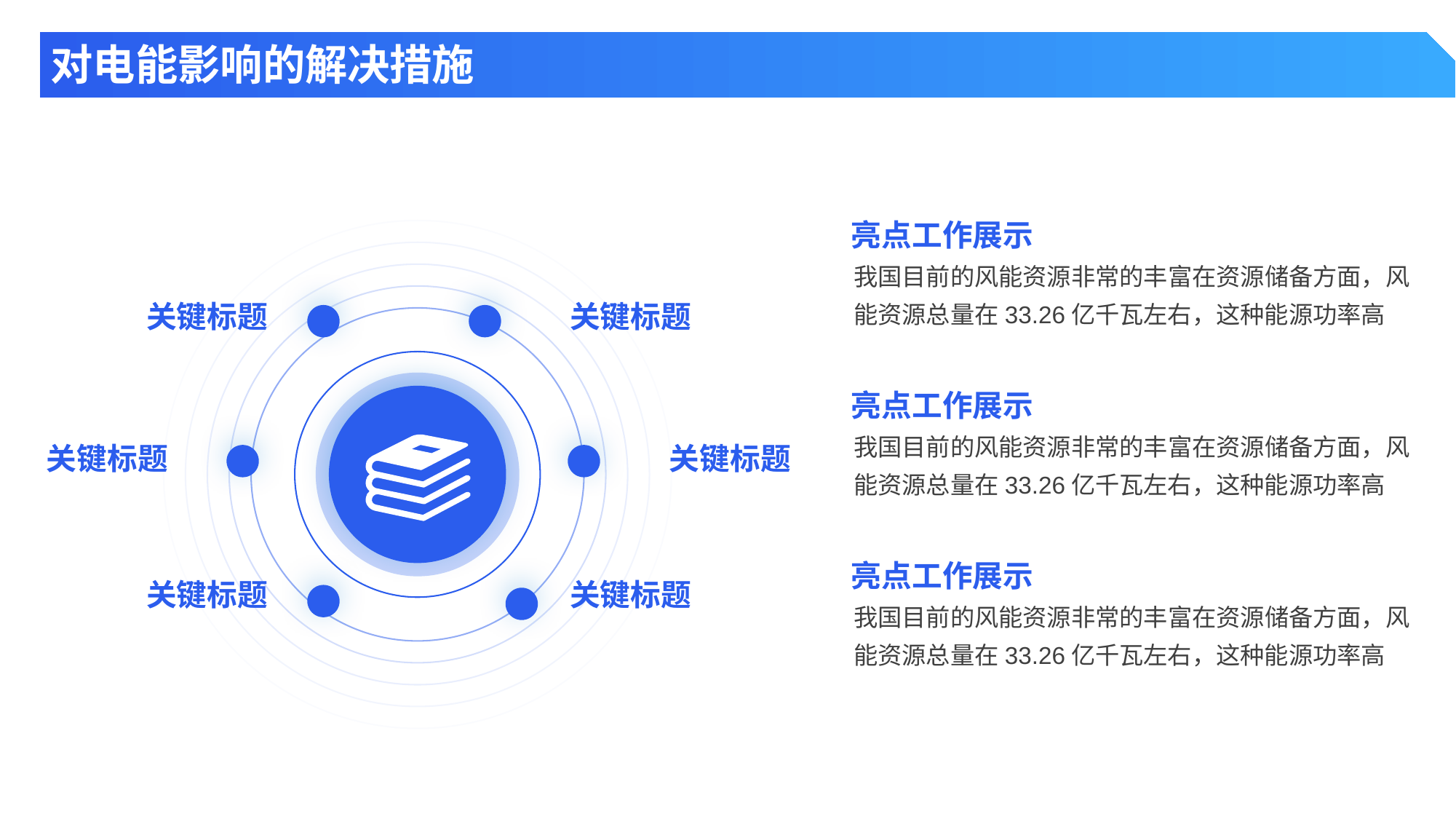

对电能影响的解决措施
亮点工作展示

我国目前的风能资源非常的丰富在资源储备方面，风能资源总量在33.26亿千瓦左右，这种能源功率高

关键标题
关键标题

亮点工作展示

我国目前的风能资源非常的丰富在资源储备方面，风能资源总量在33.26亿千瓦左右，这种能源功率高
关键标题
关键标题

亮点工作展示
关键标题
关键标题

我国目前的风能资源非常的丰富在资源储备方面，风能资源总量在33.26亿千瓦左右，这种能源功率高